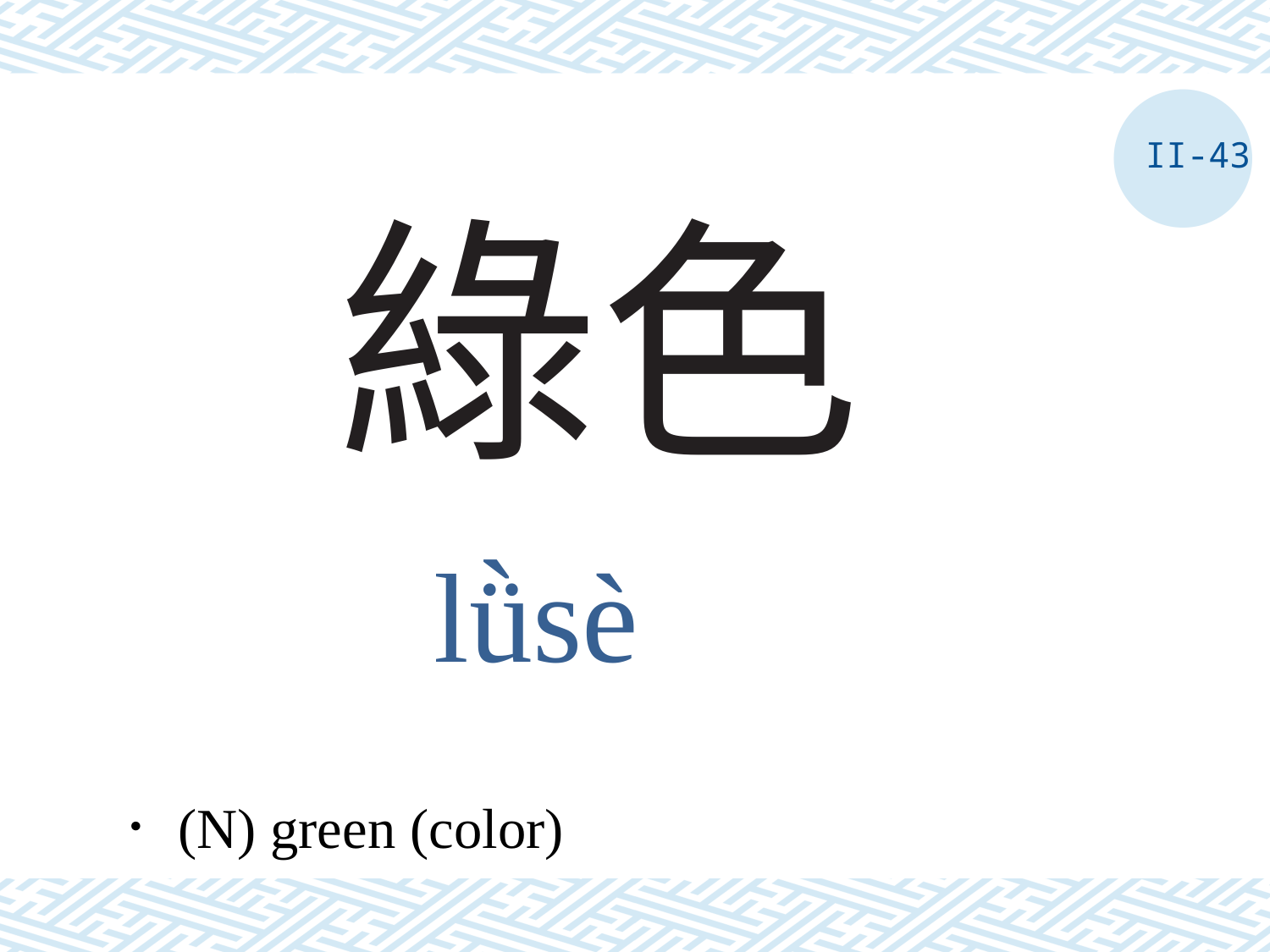

II-43

# 綠色
lǜsè
．(N) green (color)